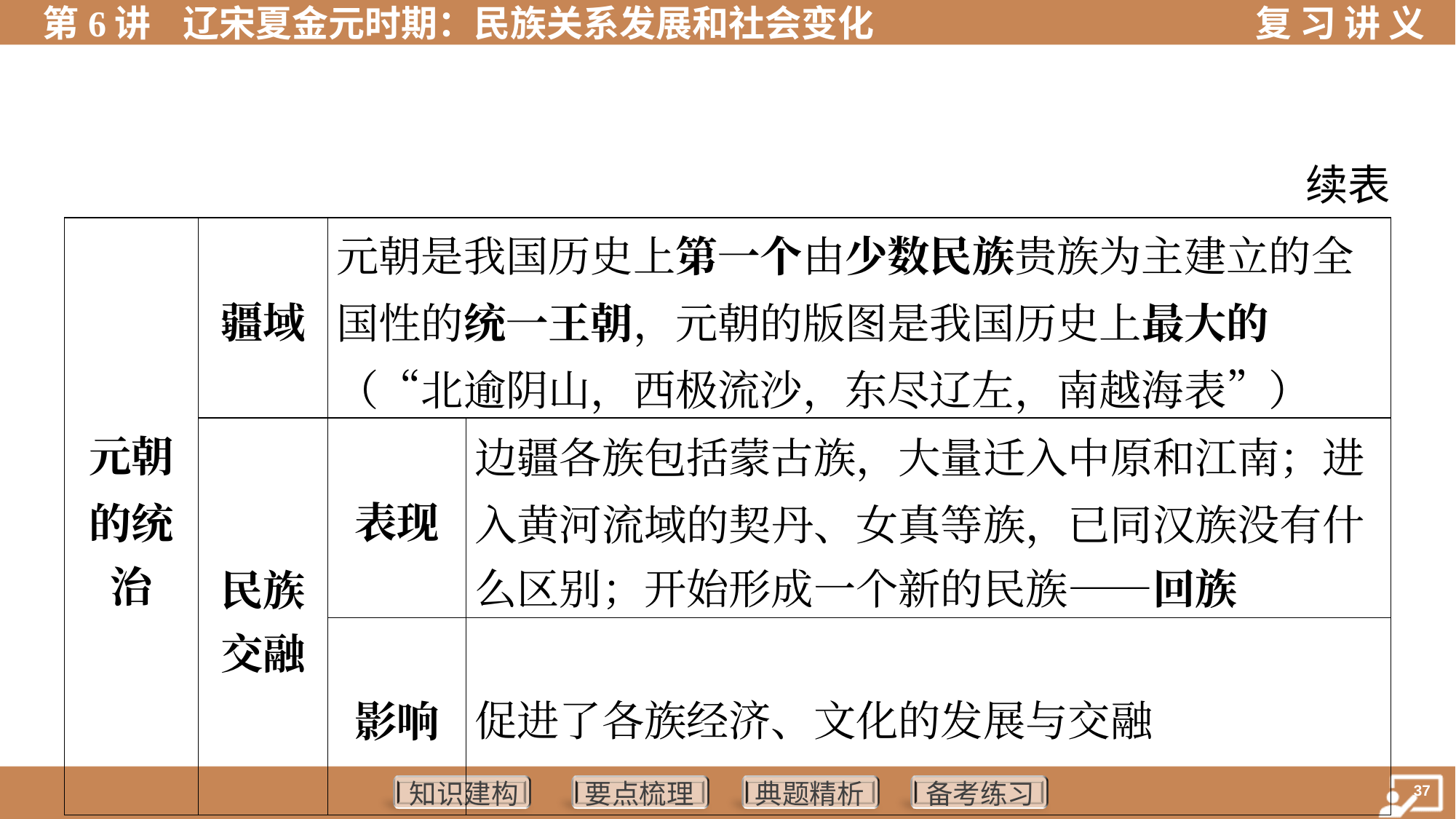

续表
| 元朝 的统 治 | 疆域 | 元朝是我国历史上第一个由少数民族贵族为主建立的全 国性的统一王朝，元朝的版图是我国历史上最大的（“北逾阴山，西极流沙，东尽辽左，南越海表”） |  |  |  |  |
| --- | --- | --- | --- | --- | --- | --- |
|  | 民族 交融 | 表现 | 边疆各族包括蒙古族，大量迁入中原和江南；进 入黄河流域的契丹、女真等族，已同汉族没有什 么区别；开始形成一个新的民族——回族 |  |  |  |
|  |  | 影响 | 促进了各族经济、文化的发展与交融 |  |  |  |